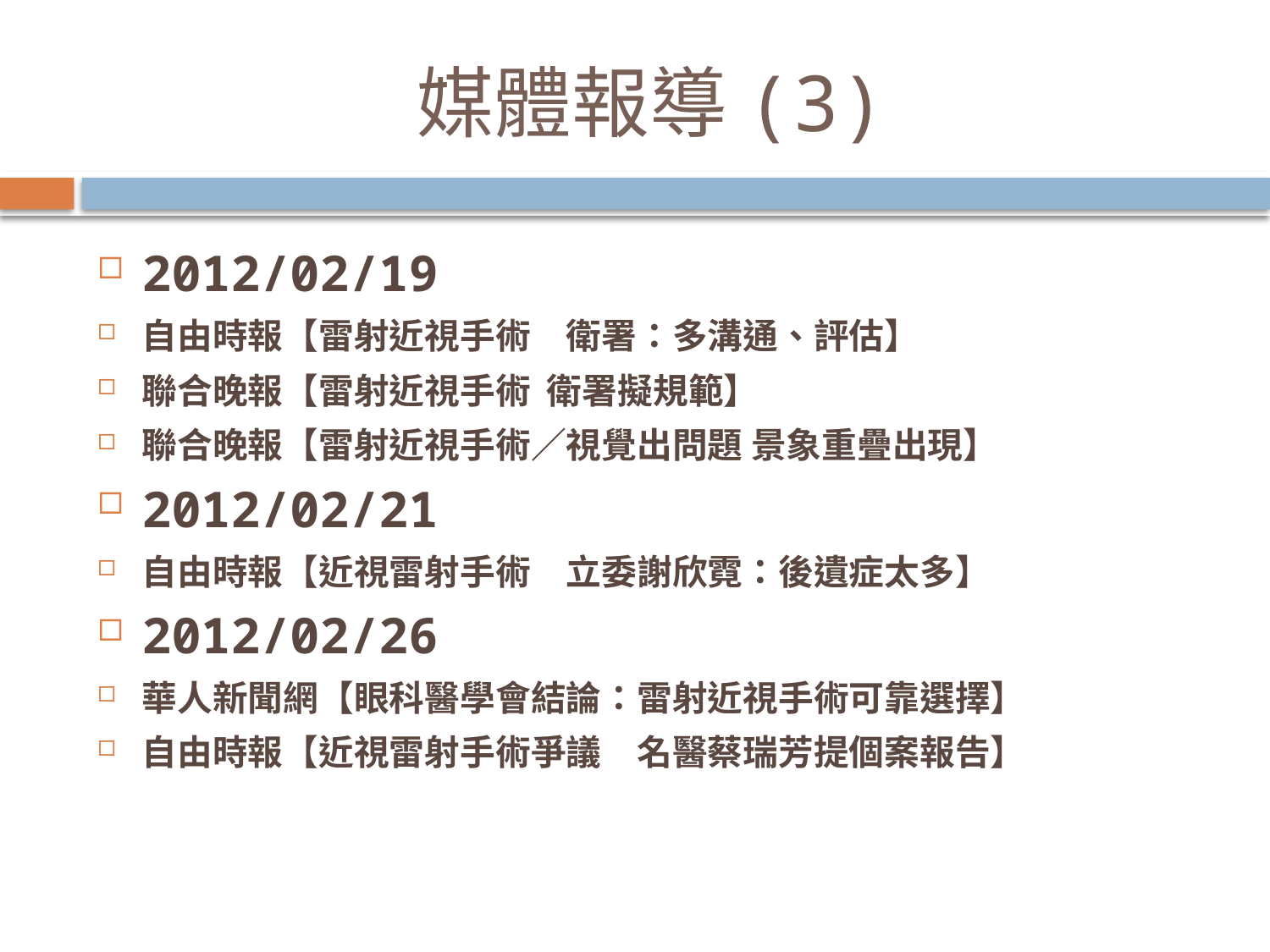

# 媒體報導(3)
2012/02/19
自由時報【雷射近視手術　衛署：多溝通、評估】
聯合晚報【雷射近視手術  衛署擬規範】
聯合晚報【雷射近視手術／視覺出問題 景象重疊出現】
2012/02/21
自由時報【近視雷射手術　立委謝欣霓：後遺症太多】
2012/02/26
華人新聞網【眼科醫學會結論：雷射近視手術可靠選擇】
自由時報【近視雷射手術爭議　名醫蔡瑞芳提個案報告】